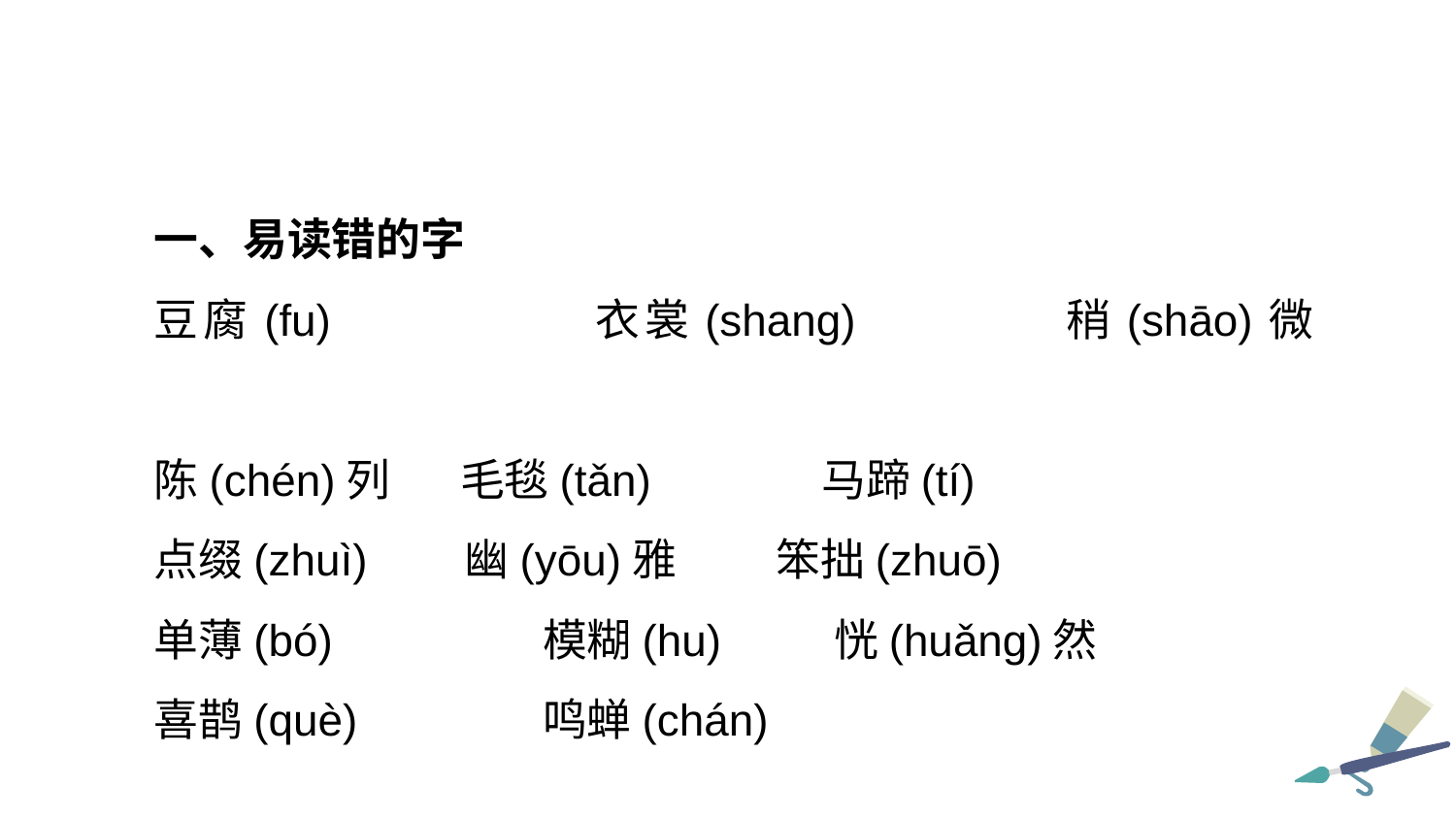

一、易读错的字
豆腐(fu)	       衣裳(shang)	      稍(shāo)微
陈(chén)列       毛毯(tǎn)	      马蹄(tí)
点缀(zhuì)       幽(yōu)雅          笨拙(zhuō)
单薄(bó)	       模糊(hu)	       恍(huǎng)然
喜鹊(què)	       鸣蝉(chán)